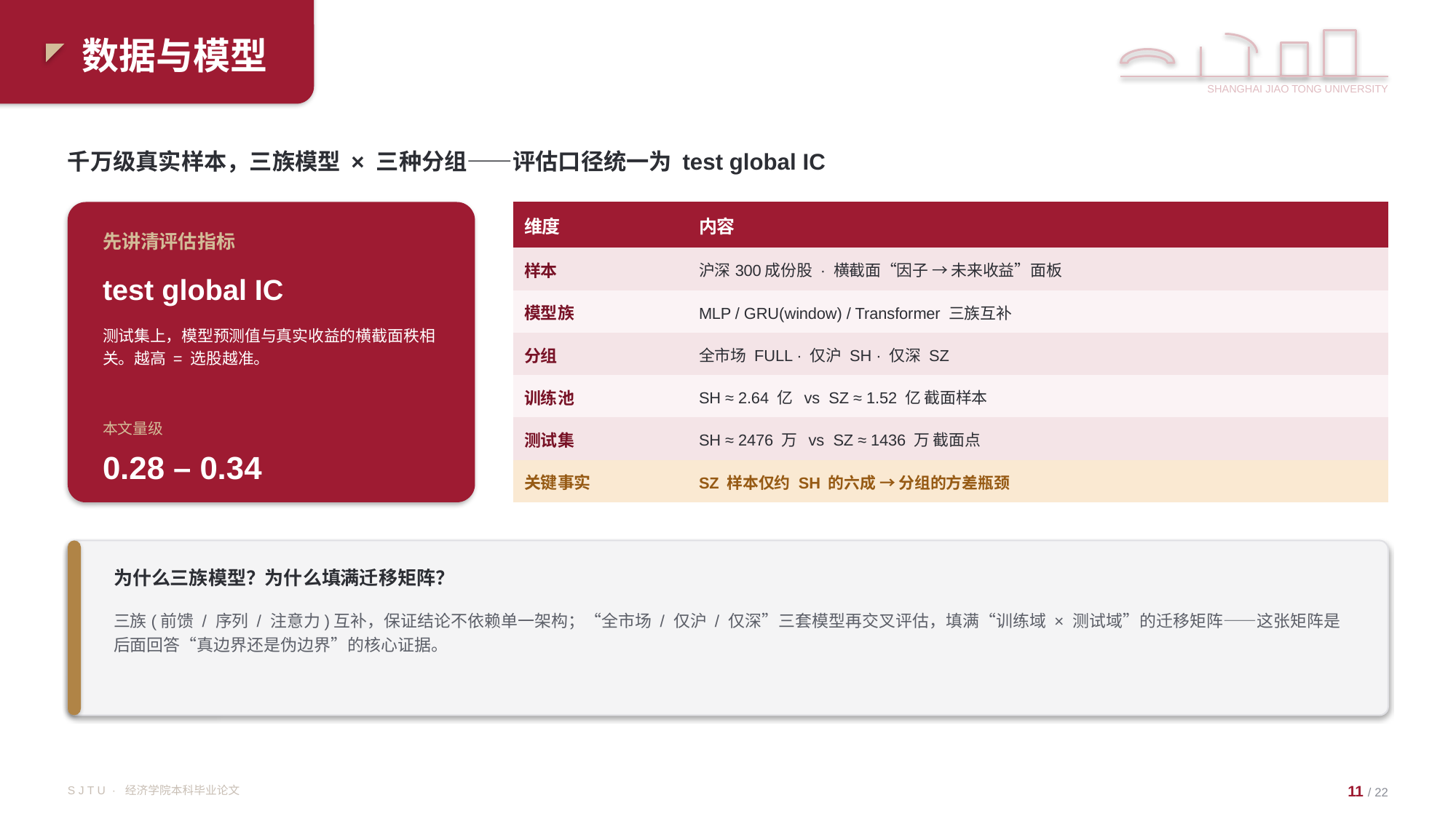

数据与模型

SHANGHAI JIAO TONG UNIVERSITY
千万级真实样本，三族模型 × 三种分组——评估口径统一为 test global IC

| 维度 | 内容 |
| --- | --- |
| 样本 | 沪深300成份股 · 横截面“因子 → 未来收益”面板 |
| 模型族 | MLP / GRU(window) / Transformer 三族互补 |
| 分组 | 全市场 FULL · 仅沪 SH · 仅深 SZ |
| 训练池 | SH ≈ 2.64 亿 vs SZ ≈ 1.52 亿 截面样本 |
| 测试集 | SH ≈ 2476 万 vs SZ ≈ 1436 万 截面点 |
| 关键事实 | SZ 样本仅约 SH 的六成 → 分组的方差瓶颈 |
先讲清评估指标
test global IC
测试集上，模型预测值与真实收益的横截面秩相关。越高 = 选股越准。
本文量级
0.28 – 0.34

为什么三族模型？为什么填满迁移矩阵？
三族(前馈 / 序列 / 注意力)互补，保证结论不依赖单一架构；“全市场 / 仅沪 / 仅深”三套模型再交叉评估，填满“训练域 × 测试域”的迁移矩阵——这张矩阵是后面回答“真边界还是伪边界”的核心证据。
S J T U  ·  经济学院本科毕业论文
11 / 22